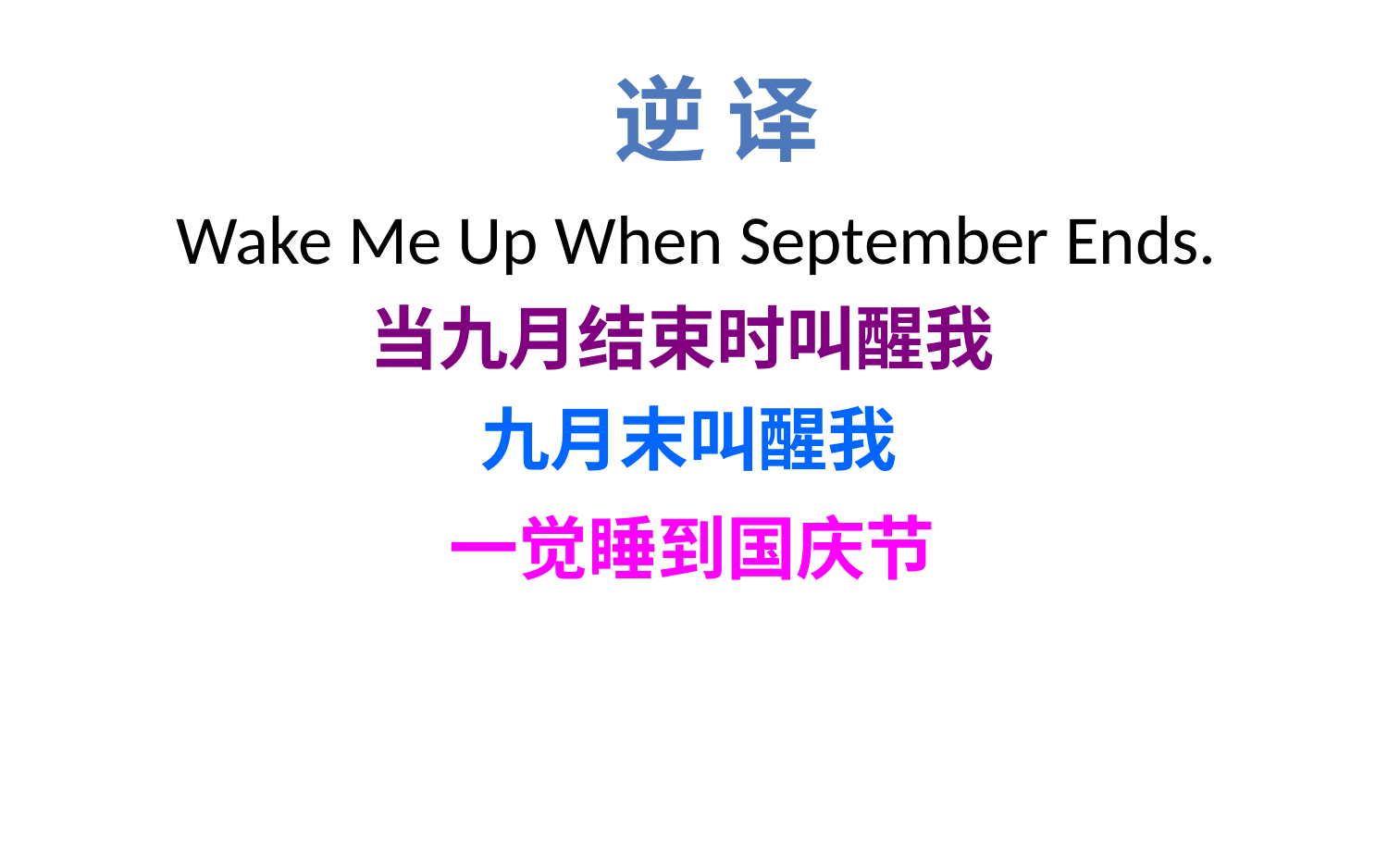

逆 译
Wake Me Up When September Ends.
当九月结束时叫醒我
九月末叫醒我
一觉睡到国庆节